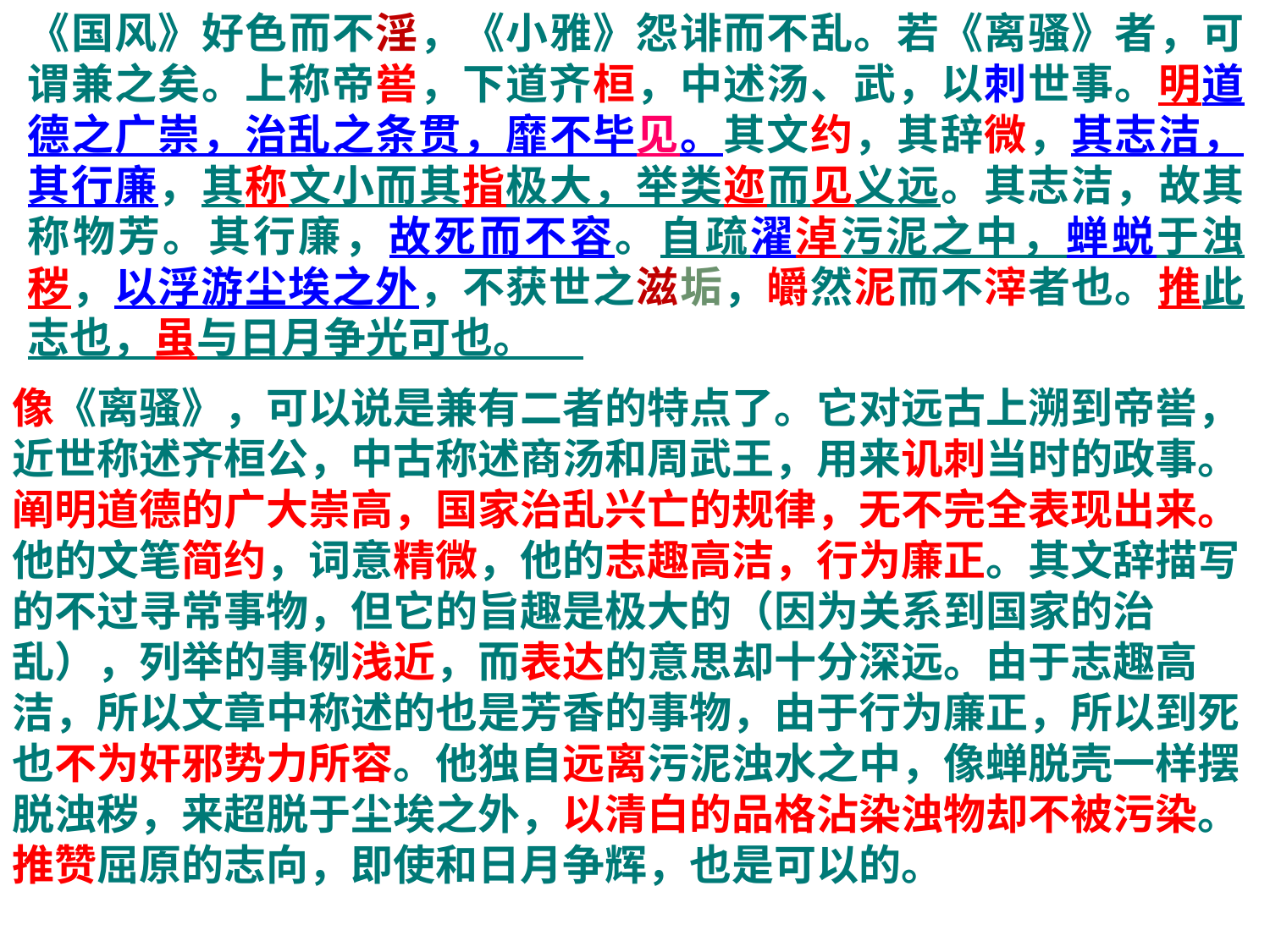

《国风》好色而不淫，《小雅》怨诽而不乱。若《离骚》者，可谓兼之矣。上称帝喾，下道齐桓，中述汤、武，以刺世事。明道德之广崇，治乱之条贯，靡不毕见。其文约，其辞微，其志洁，其行廉，其称文小而其指极大，举类迩而见义远。其志洁，故其称物芳。其行廉，故死而不容。自疏濯淖污泥之中，蝉蜕于浊秽，以浮游尘埃之外，不获世之滋垢，皭然泥而不滓者也。推此志也，虽与日月争光可也。
明：形容词作动词，阐明
蝉：名词作状语，像蝉那样。浊秽：形容词作名词，污浊环境
状语后置，蝉于浊秽蜕

像《离骚》，可以说是兼有二者的特点了。它对远古上溯到帝喾，近世称述齐桓公，中古称述商汤和周武王，用来讥刺当时的政事。阐明道德的广大崇高，国家治乱兴亡的规律，无不完全表现出来。他的文笔简约，词意精微，他的志趣高洁，行为廉正。其文辞描写的不过寻常事物，但它的旨趣是极大的（因为关系到国家的治乱），列举的事例浅近，而表达的意思却十分深远。由于志趣高洁，所以文章中称述的也是芳香的事物，由于行为廉正，所以到死也不为奸邪势力所容。他独自远离污泥浊水之中，像蝉脱壳一样摆脱浊秽，来超脱于尘埃之外，以清白的品格沾染浊物却不被污染。推赞屈原的志向，即使和日月争辉，也是可以的。